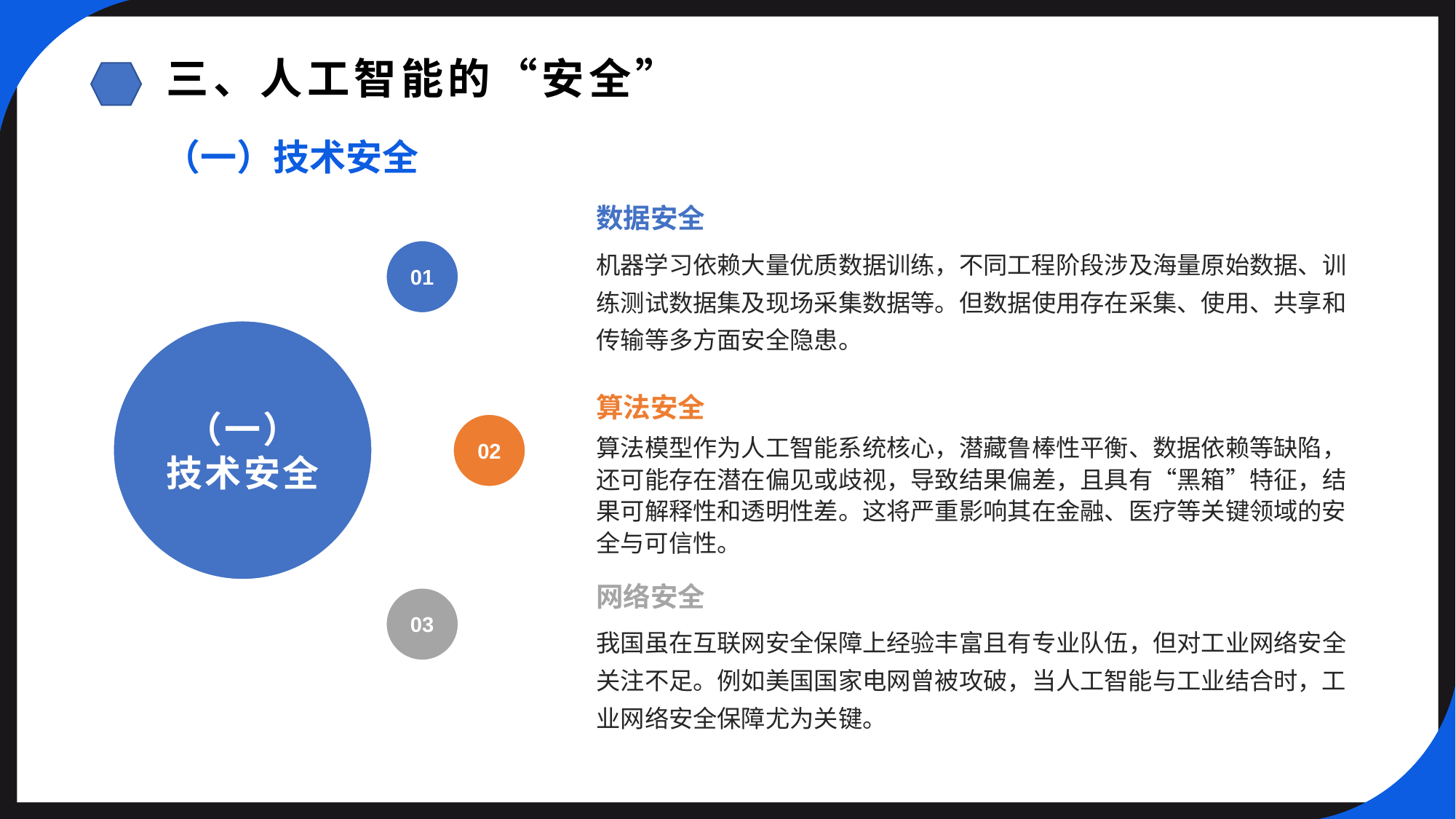

三、人工智能的“安全”
（一）技术安全
数据安全

01
机器学习依赖大量优质数据训练，不同工程阶段涉及海量原始数据、训练测试数据集及现场采集数据等。但数据使用存在采集、使用、共享和传输等多方面安全隐患。
（一）
技术安全
算法安全
02
算法模型作为人工智能系统核心，潜藏鲁棒性平衡、数据依赖等缺陷，还可能存在潜在偏见或歧视，导致结果偏差，且具有“黑箱”特征，结果可解释性和透明性差。这将严重影响其在金融、医疗等关键领域的安全与可信性。
网络安全
03
我国虽在互联网安全保障上经验丰富且有专业队伍，但对工业网络安全关注不足。例如美国国家电网曾被攻破，当人工智能与工业结合时，工业网络安全保障尤为关键。